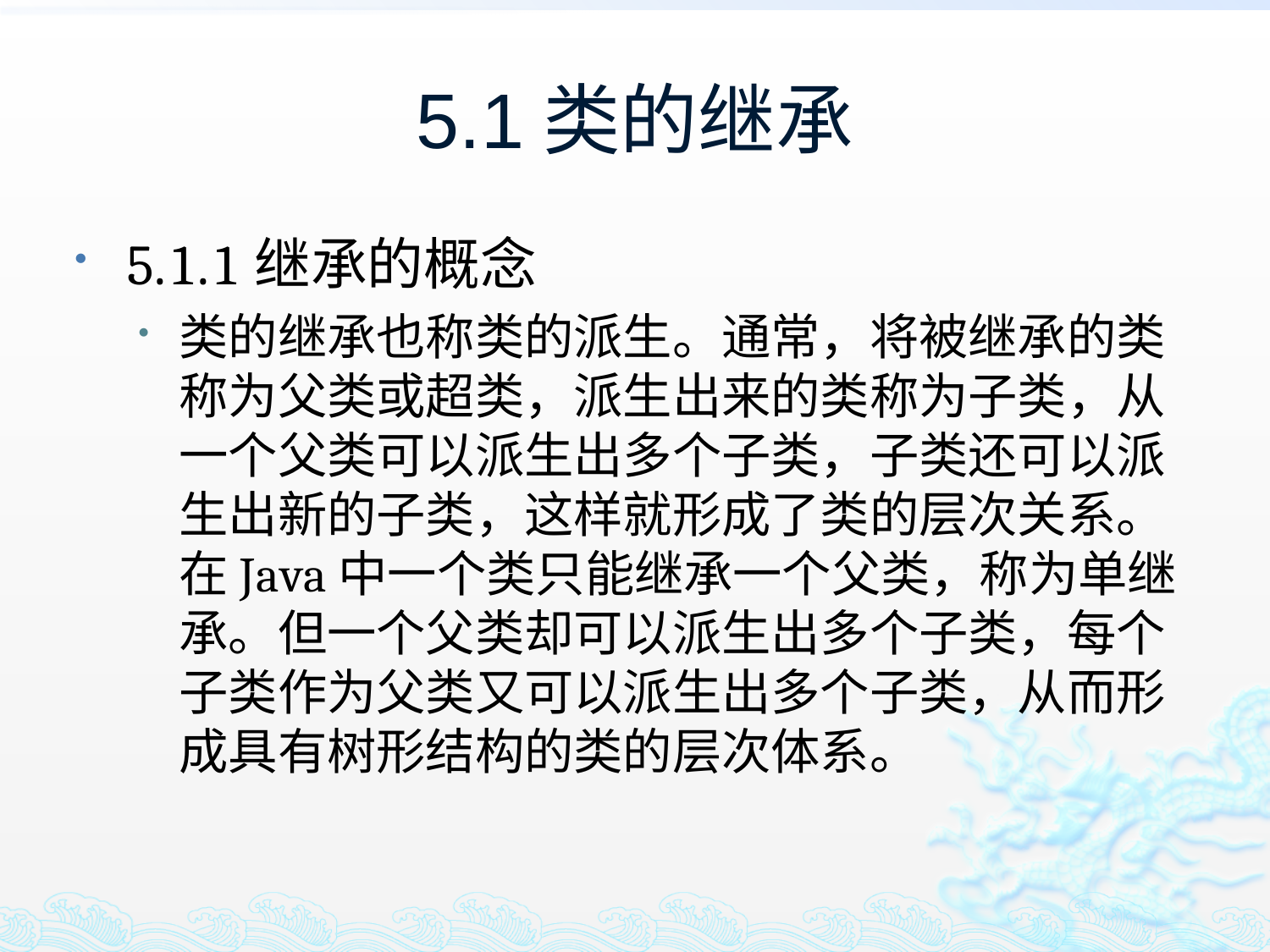

# 5.1类的继承
5.1.1继承的概念
类的继承也称类的派生。通常，将被继承的类称为父类或超类，派生出来的类称为子类，从一个父类可以派生出多个子类，子类还可以派生出新的子类，这样就形成了类的层次关系。在Java中一个类只能继承一个父类，称为单继承。但一个父类却可以派生出多个子类，每个子类作为父类又可以派生出多个子类，从而形成具有树形结构的类的层次体系。